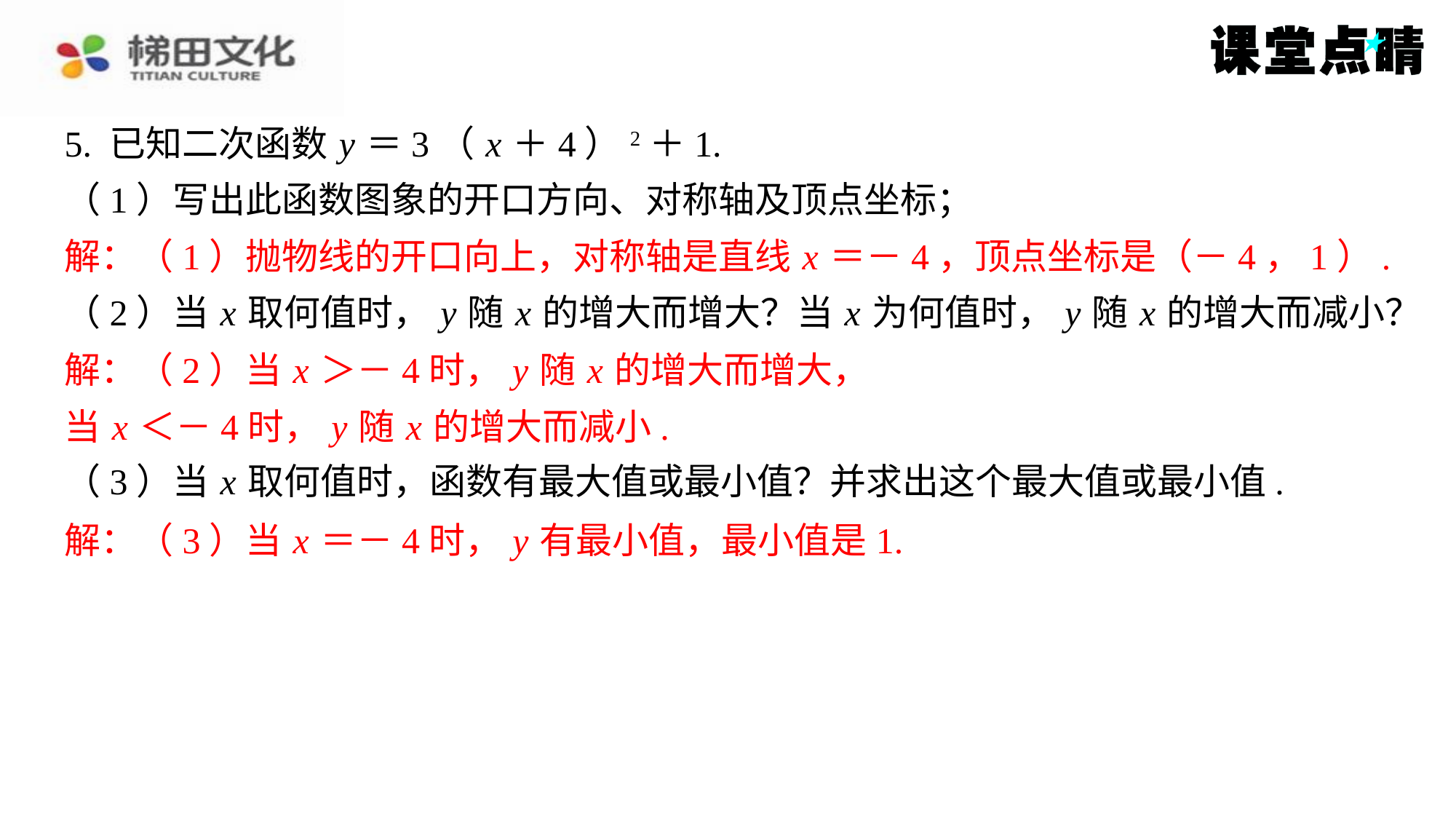

5. 已知二次函数 y ＝3（ x ＋4）2＋1.
（1）写出此函数图象的开口方向、对称轴及顶点坐标；
解：（1）抛物线的开口向上，对称轴是直线 x ＝－4，顶点坐标是（－4，1）.
（2）当 x 取何值时， y 随 x 的增大而增大？当 x 为何值时， y 随 x 的增大而减小？
解：（2）当 x ＞－4时， y 随 x 的增大而增大，
当 x ＜－4时， y 随 x 的增大而减小.
（3）当 x 取何值时，函数有最大值或最小值？并求出这个最大值或最小值.
解：（3）当 x ＝－4时， y 有最小值，最小值是1.
解：（1）抛物线的开口向上，对称轴是直线 x ＝－4，顶点坐标是（－4，1）.
解：（2）当 x ＞－4时， y 随 x 的增大而增大，
当 x ＜－4时， y 随 x 的增大而减小.
解：（3）当 x ＝－4时， y 有最小值，最小值是1.